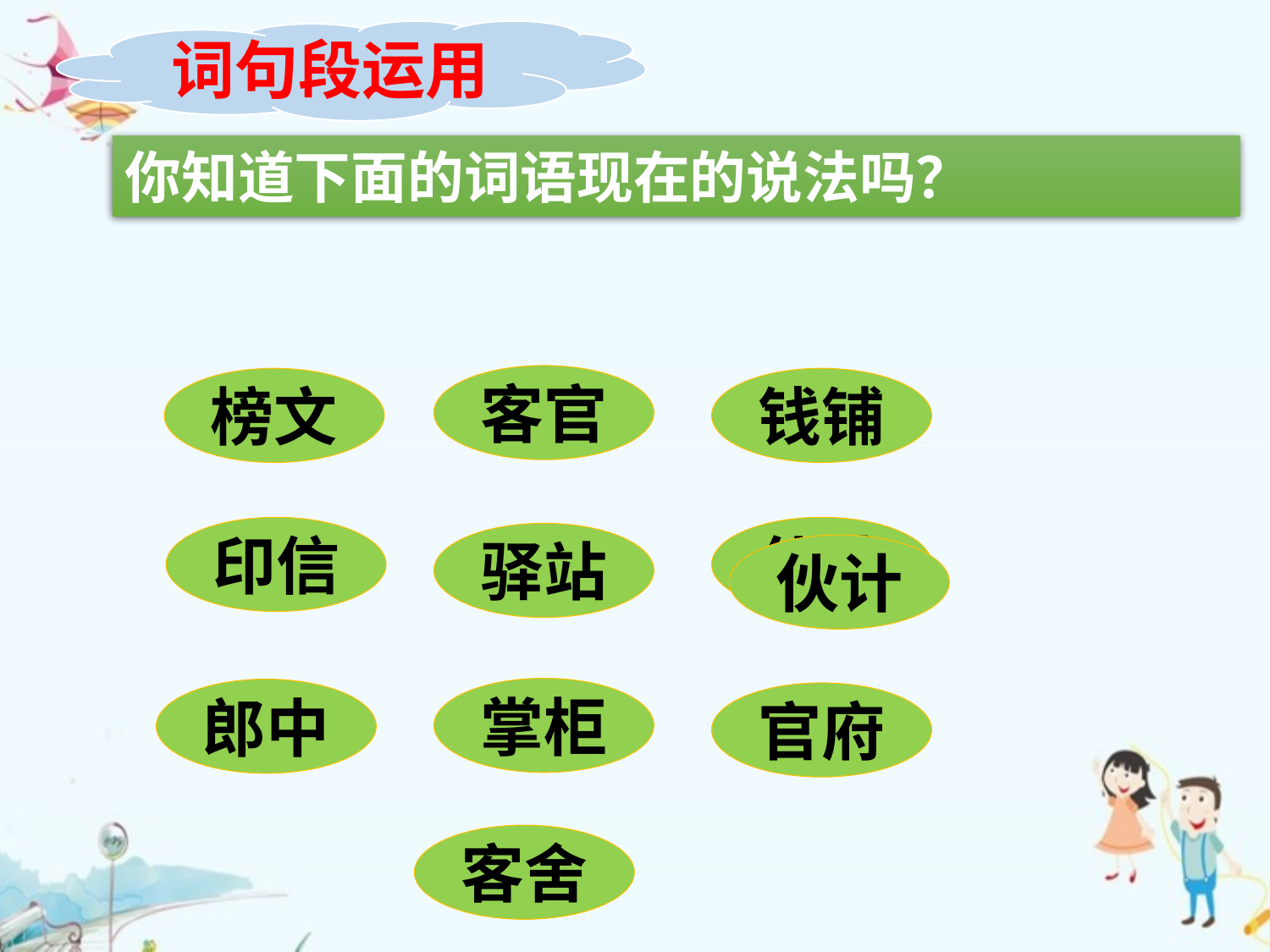

词句段运用
你知道下面的词语现在的说法吗？
客官
榜文
钱铺
印信
伙计
驿站
伙计
掌柜
郎中
官府
客舍